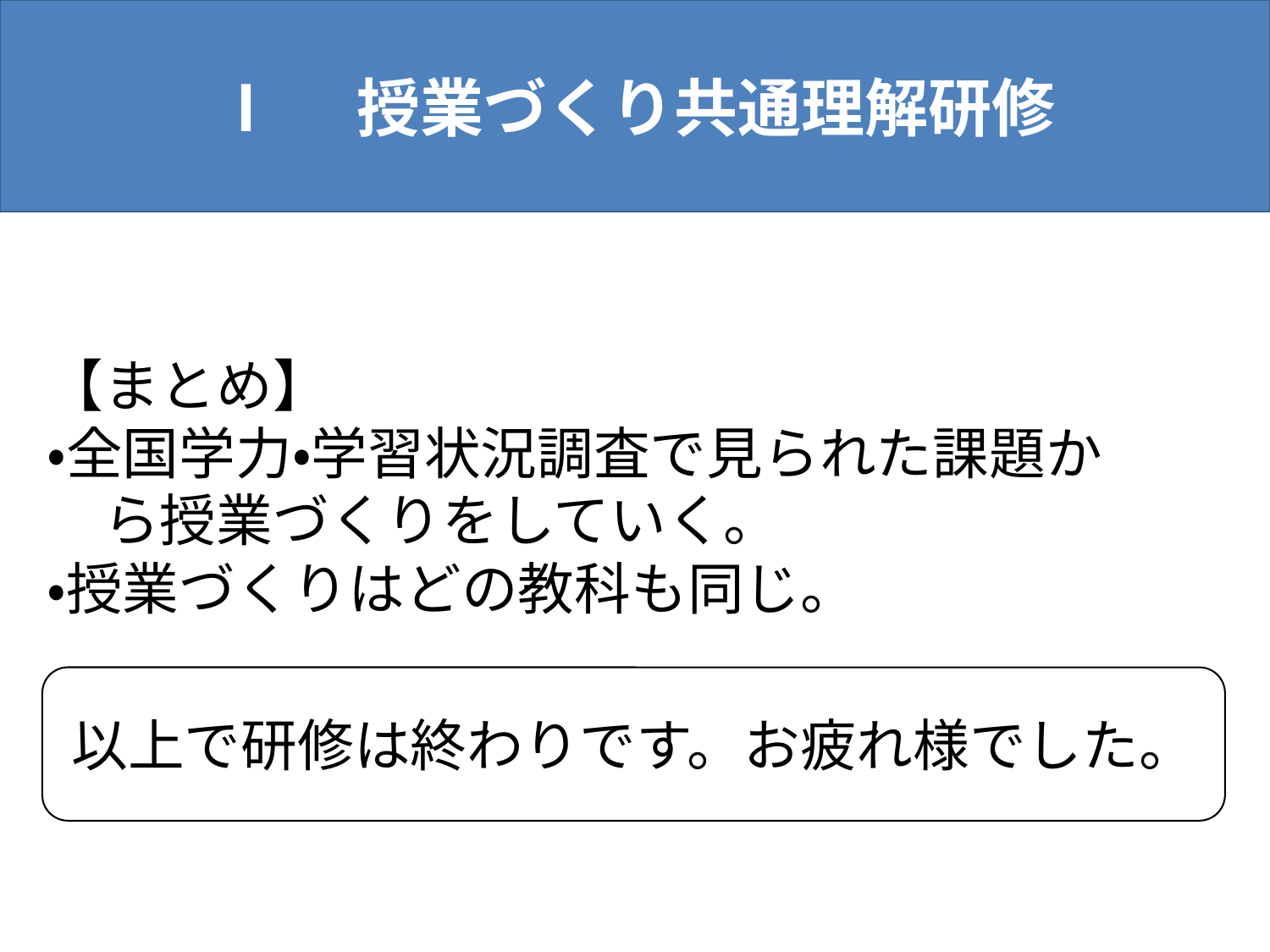

Ⅰ　授業づくり共通理解研修
【まとめ】
・全国学力・学習状況調査で見られた課題か
　ら授業づくりをしていく。
・授業づくりはどの教科も同じ。
以上で研修は終わりです。お疲れ様でした。